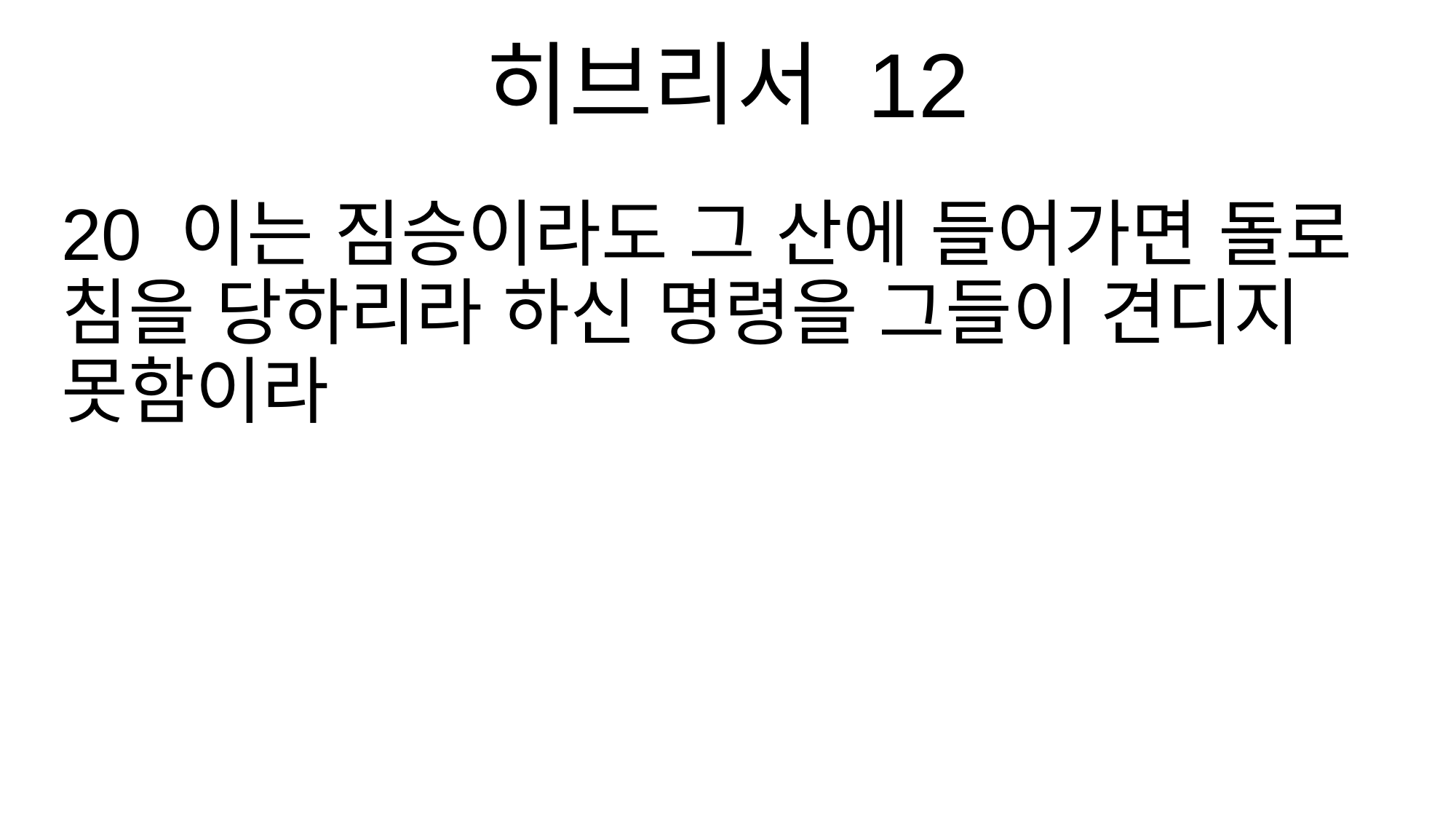

히브리서 12
20 이는 짐승이라도 그 산에 들어가면 돌로 침을 당하리라 하신 명령을 그들이 견디지 못함이라